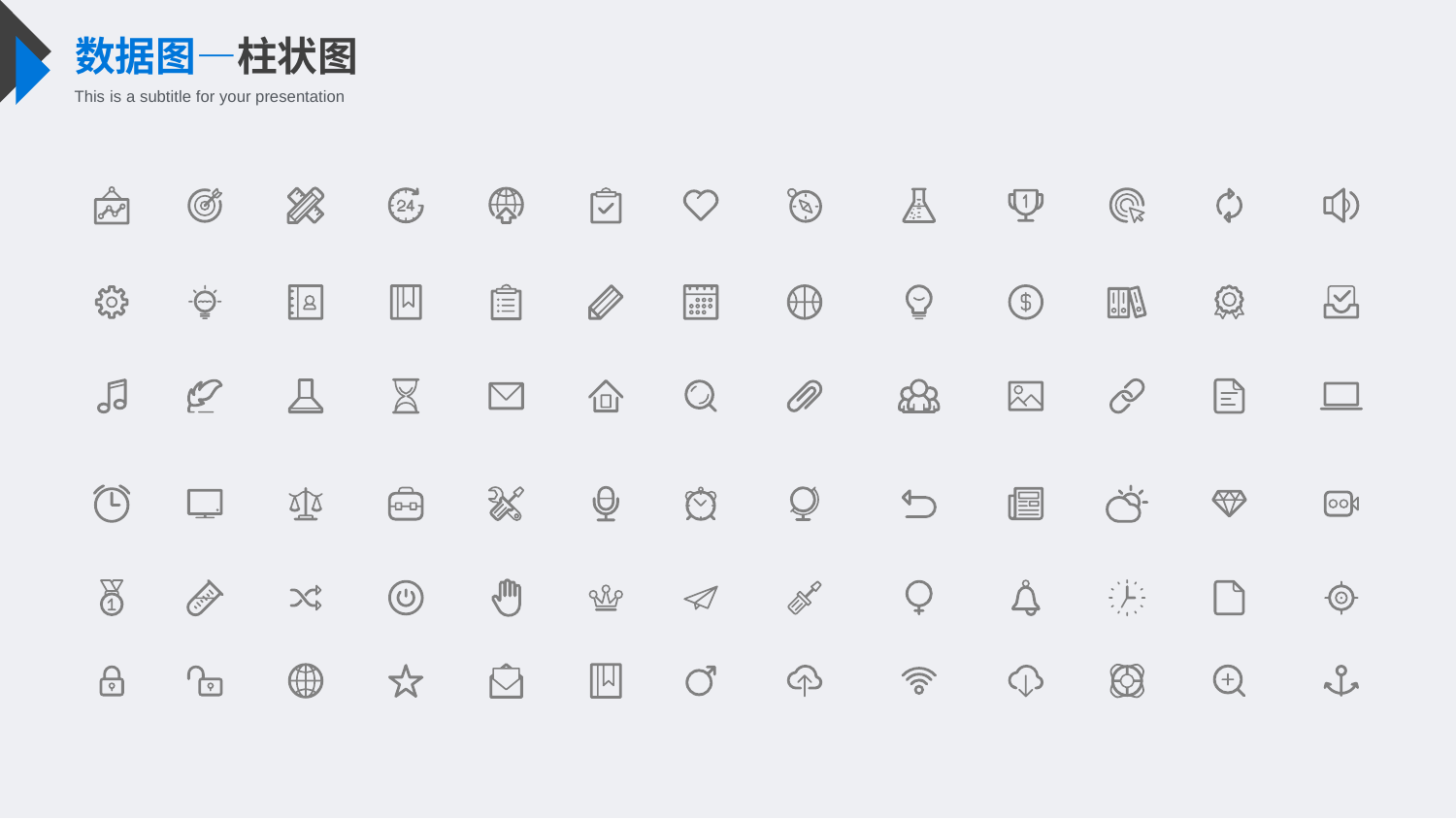

数据图—柱状图

This is a subtitle for your presentation